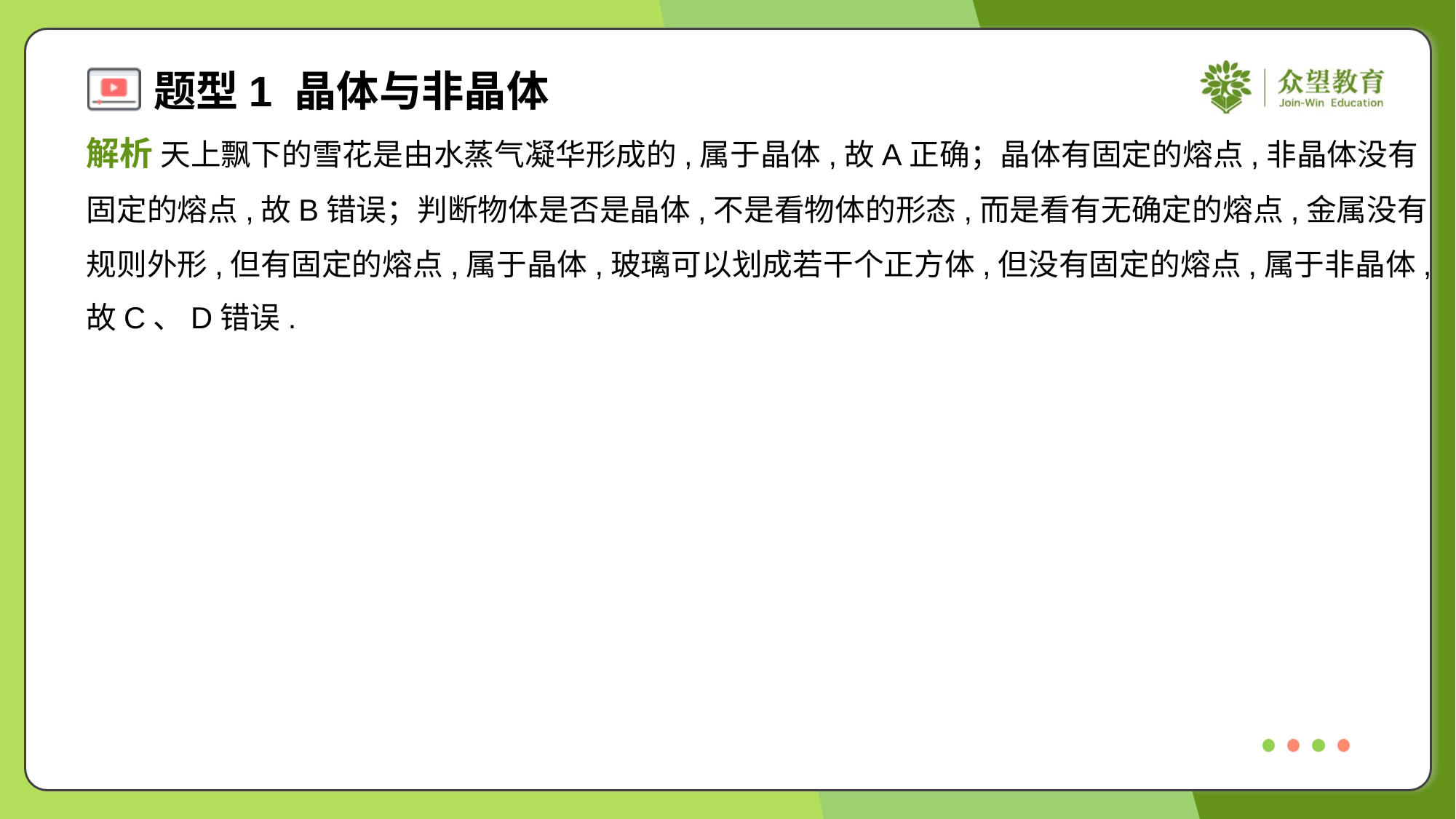

解析 天上飘下的雪花是由水蒸气凝华形成的,属于晶体,故A正确；晶体有固定的熔点,非晶体没有
固定的熔点,故B错误；判断物体是否是晶体,不是看物体的形态,而是看有无确定的熔点,金属没有
规则外形,但有固定的熔点,属于晶体,玻璃可以划成若干个正方体,但没有固定的熔点,属于非晶体,
故C、D错误.